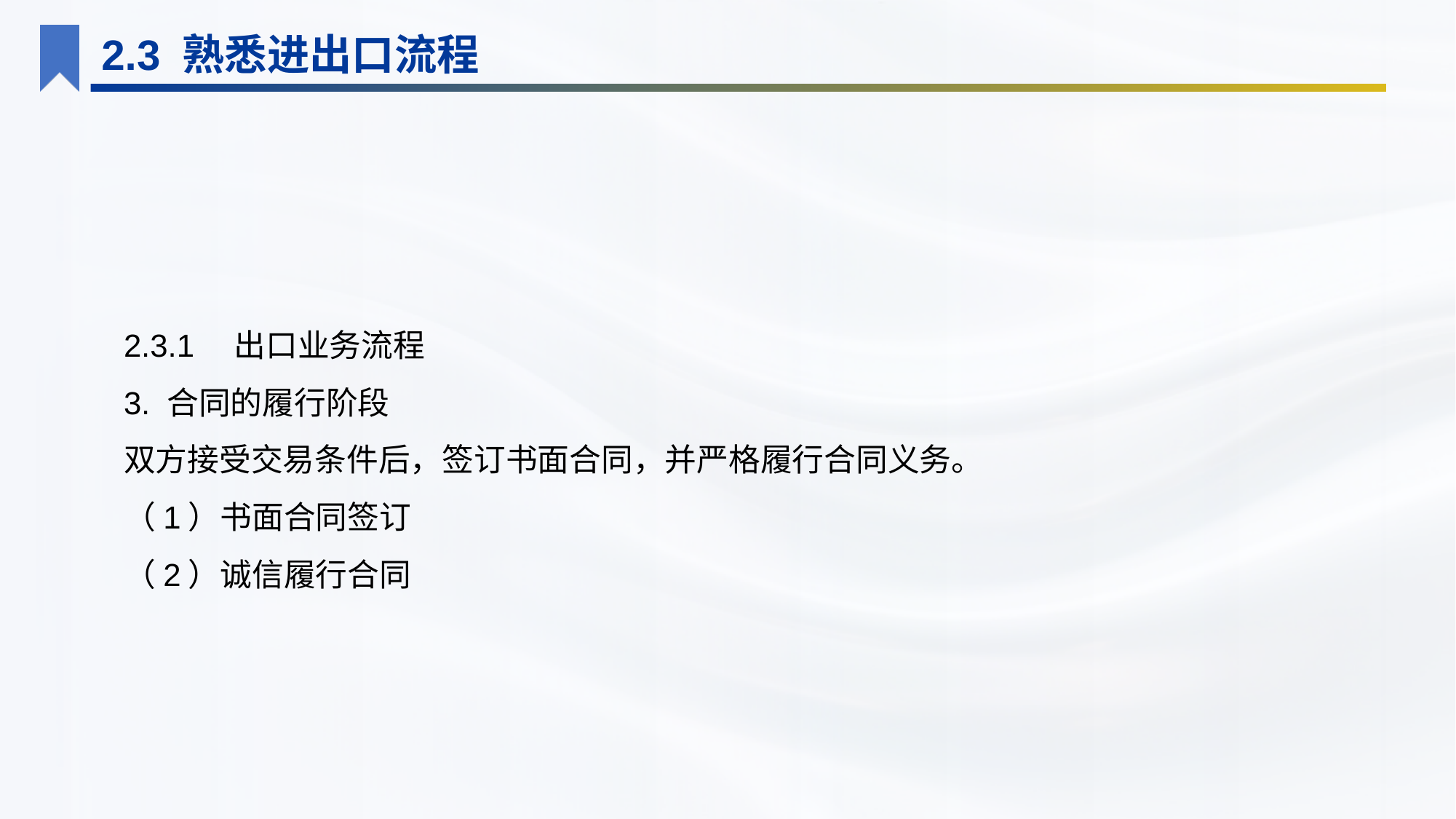

2.3 熟悉进出口流程
2.3.1　出口业务流程
3. 合同的履行阶段
双方接受交易条件后，签订书面合同，并严格履行合同义务。
（1）书面合同签订
（2）诚信履行合同